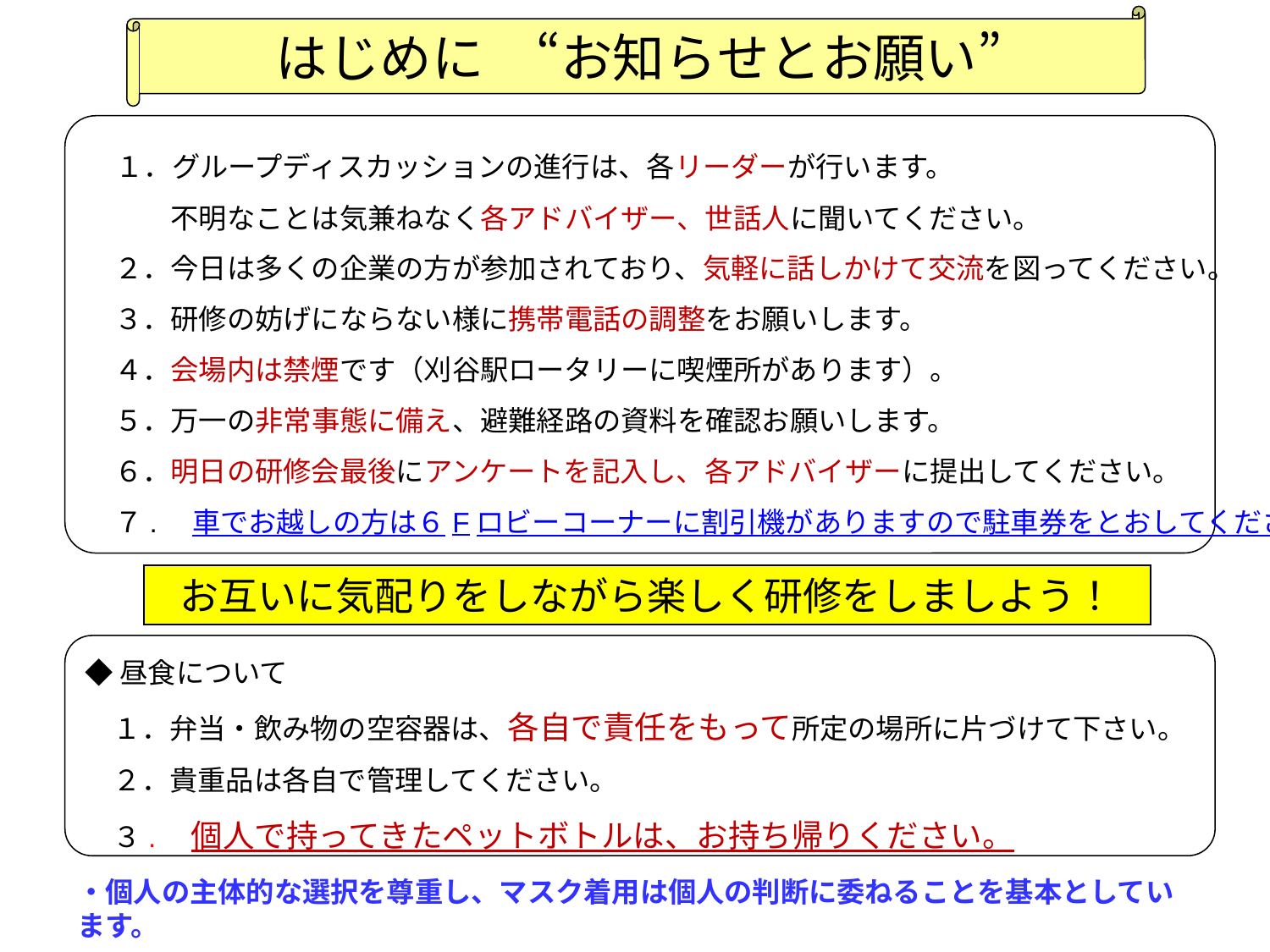

はじめに　“お知らせとお願い”
　１．グループディスカッションの進行は、各リーダーが行います。
　　　不明なことは気兼ねなく各アドバイザー、世話人に聞いてください。
　２．今日は多くの企業の方が参加されており、気軽に話しかけて交流を図ってください。
　３．研修の妨げにならない様に携帯電話の調整をお願いします。
　４．会場内は禁煙です（刈谷駅ロータリーに喫煙所があります）。
　５．万一の非常事態に備え、避難経路の資料を確認お願いします。
　６．明日の研修会最後にアンケートを記入し、各アドバイザーに提出してください。
　７.　車でお越しの方は６Fロビーコーナーに割引機がありますので駐車券をとおしてください。
お互いに気配りをしながら楽しく研修をしましよう！
◆昼食について
　１．弁当・飲み物の空容器は、各自で責任をもって所定の場所に片づけて下さい。
　２．貴重品は各自で管理してください。
　３.　個人で持ってきたペットボトルは、お持ち帰りください。
・個人の主体的な選択を尊重し、マスク着用は個人の判断に委ねることを基本としています。